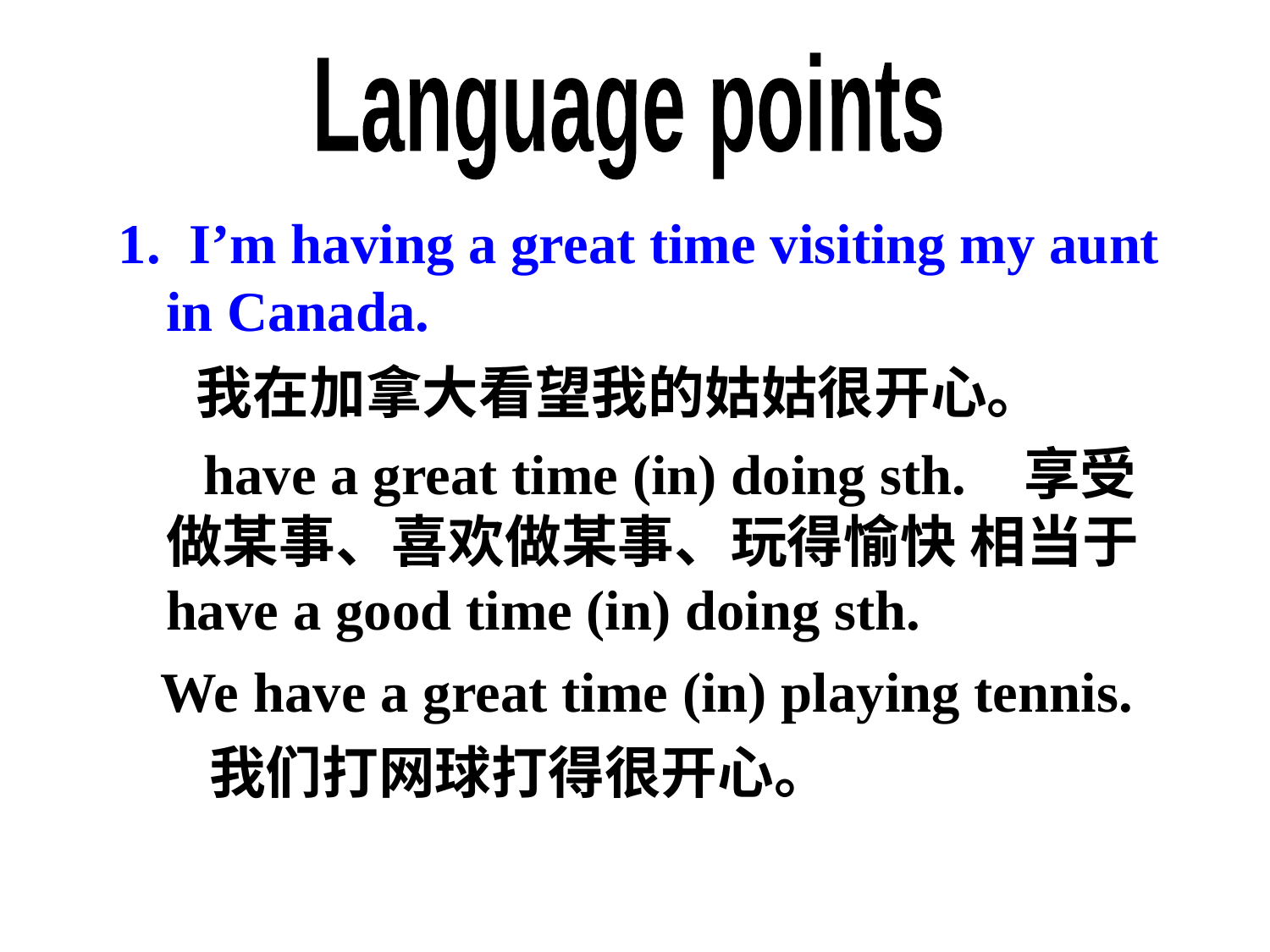

Language points
1.  I’m having a great time visiting my aunt in Canada.
     我在加拿大看望我的姑姑很开心。
      have a great time (in) doing sth.   享受做某事、喜欢做某事、玩得愉快 相当于have a good time (in) doing sth.
   We have a great time (in) playing tennis.
      我们打网球打得很开心。